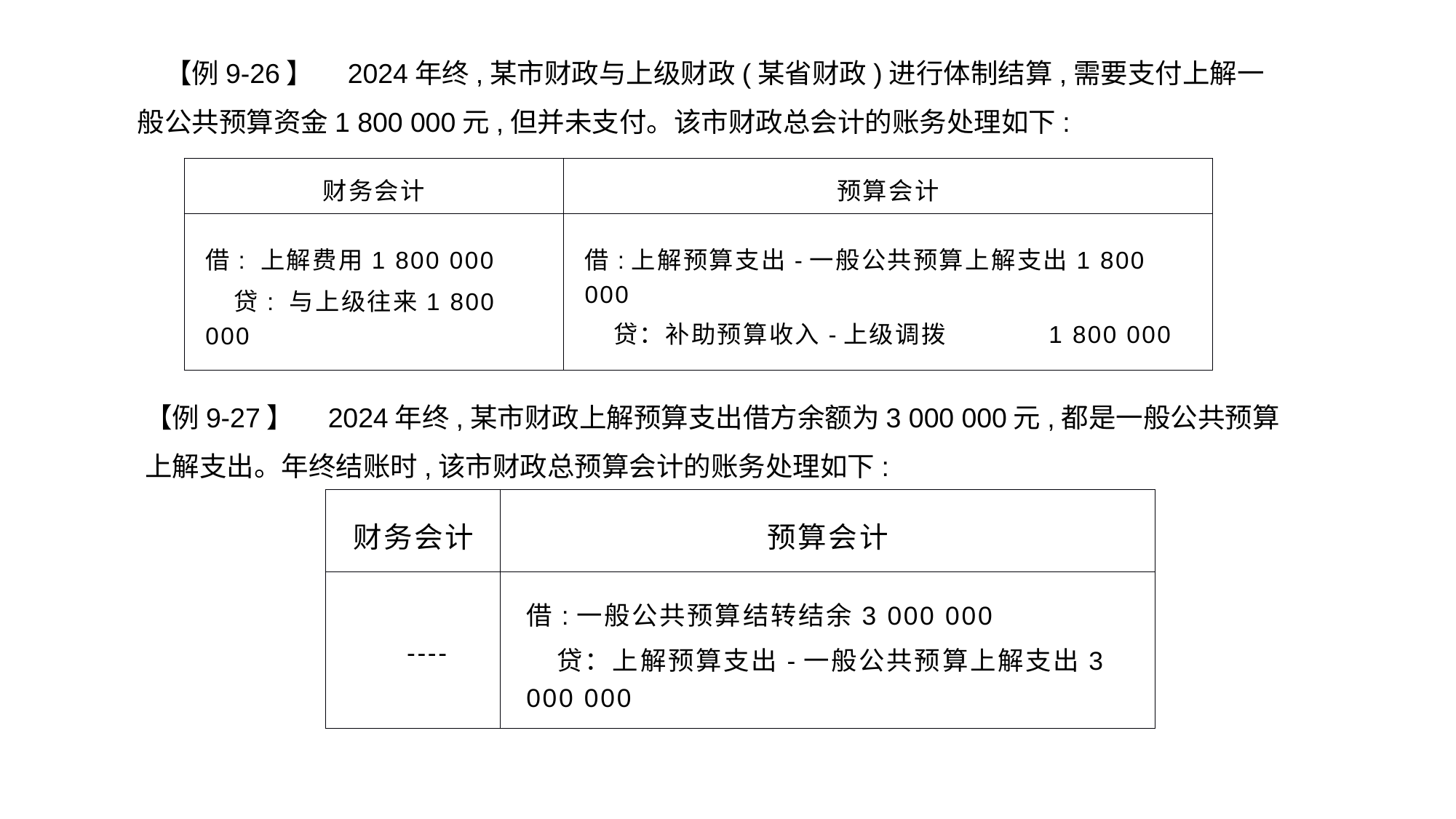

【例9-26】　2024年终,某市财政与上级财政(某省财政)进行体制结算,需要支付上解一般公共预算资金1 800 000元,但并未支付。该市财政总会计的账务处理如下:
| 财务会计 | 预算会计 |
| --- | --- |
| 借: 上解费用1 800 000 贷: 与上级往来1 800 000 | 借:上解预算支出-一般公共预算上解支出1 800 000 贷：补助预算收入-上级调拨 1 800 000 |
【例9-27】　2024年终,某市财政上解预算支出借方余额为3 000 000元,都是一般公共预算上解支出。年终结账时,该市财政总预算会计的账务处理如下:
| 财务会计 | 预算会计 |
| --- | --- |
| ---- | 借:一般公共预算结转结余3 000 000 贷：上解预算支出-一般公共预算上解支出3 000 000 |